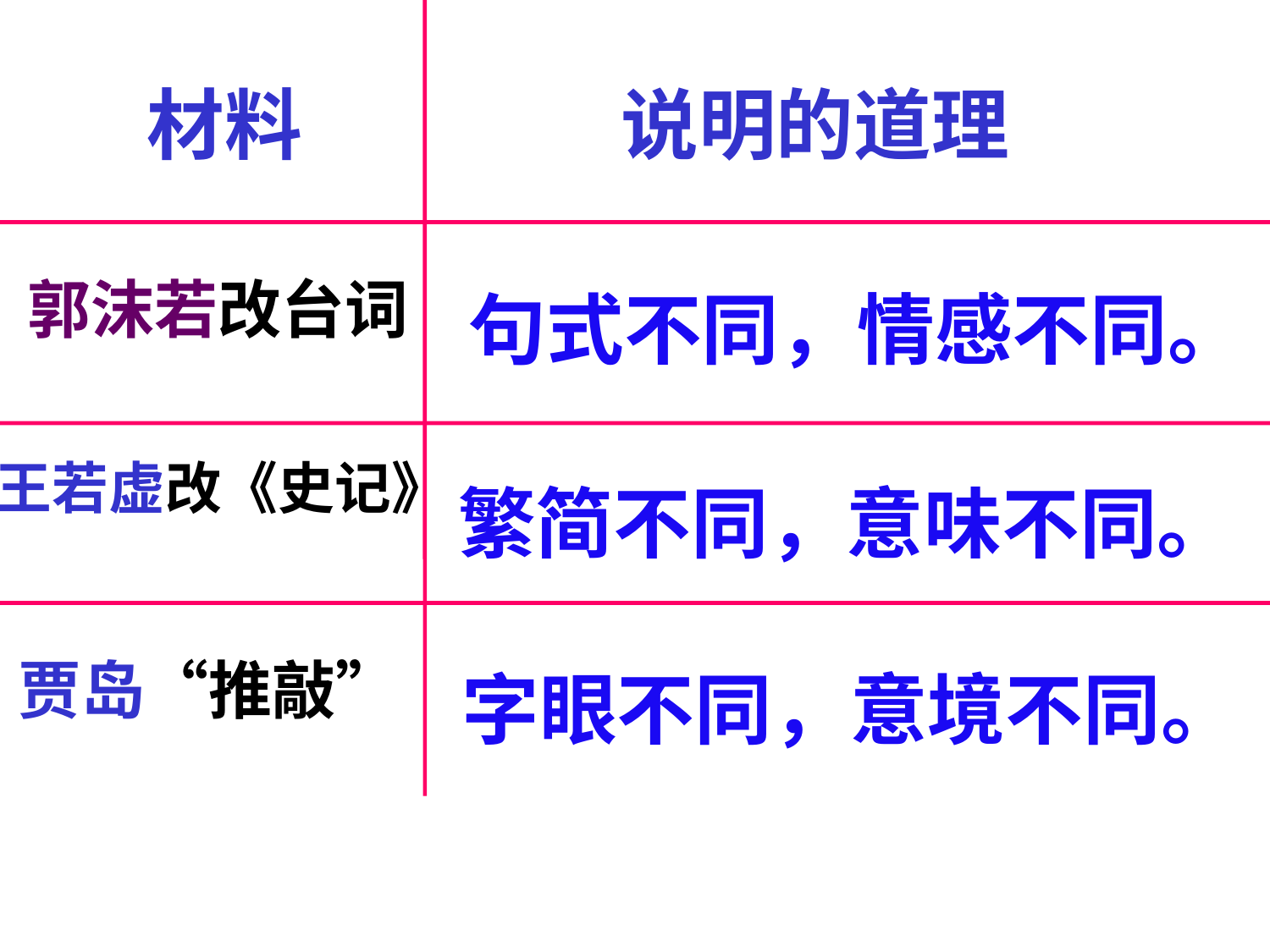

材料
说明的道理

郭沫若改台词
句式不同，情感不同。

王若虚改《史记》
  繁简不同，意味不同。

贾岛“推敲”
  字眼不同，意境不同。